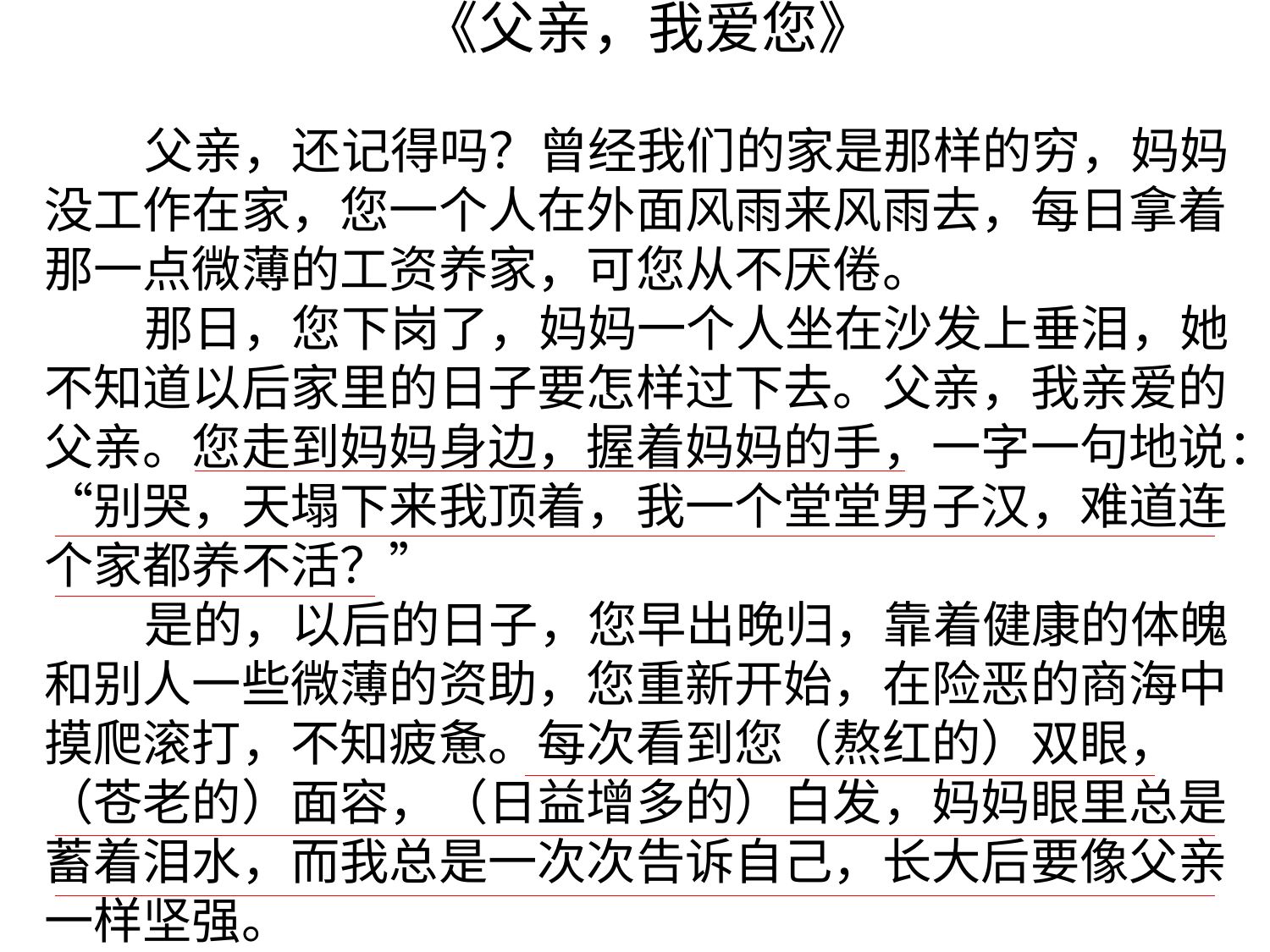

《父亲，我爱您》

父亲，还记得吗？曾经我们的家是那样的穷，妈妈没工作在家，您一个人在外面风雨来风雨去，每日拿着那一点微薄的工资养家，可您从不厌倦。
那日，您下岗了，妈妈一个人坐在沙发上垂泪，她不知道以后家里的日子要怎样过下去。父亲，我亲爱的父亲。您走到妈妈身边，握着妈妈的手，一字一句地说：“别哭，天塌下来我顶着，我一个堂堂男子汉，难道连个家都养不活？”
是的，以后的日子，您早出晚归，靠着健康的体魄和别人一些微薄的资助，您重新开始，在险恶的商海中摸爬滚打，不知疲惫。每次看到您（熬红的）双眼，（苍老的）面容，（日益增多的）白发，妈妈眼里总是蓄着泪水，而我总是一次次告诉自己，长大后要像父亲一样坚强。